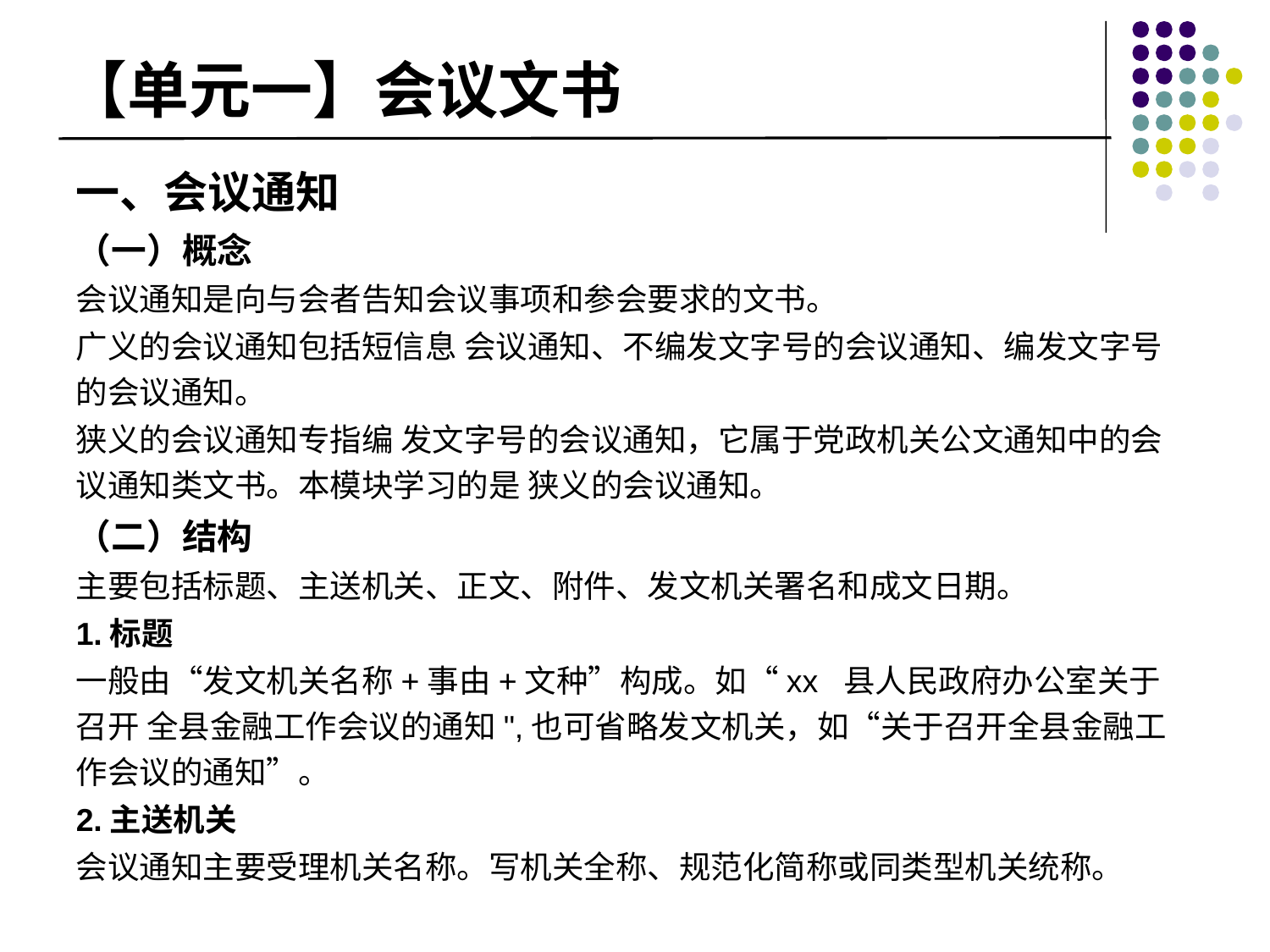

# 【单元一】会议文书
一、会议通知
（一）概念
会议通知是向与会者告知会议事项和参会要求的文书。
广义的会议通知包括短信息 会议通知、不编发文字号的会议通知、编发文字号的会议通知。
狭义的会议通知专指编 发文字号的会议通知，它属于党政机关公文通知中的会议通知类文书。本模块学习的是 狭义的会议通知。
（二）结构
主要包括标题、主送机关、正文、附件、发文机关署名和成文日期。
1.标题
一般由“发文机关名称+事由+文种”构成。如“xx  县人民政府办公室关于召开 全县金融工作会议的通知",也可省略发文机关，如“关于召开全县金融工作会议的通知”。
2.主送机关
会议通知主要受理机关名称。写机关全称、规范化简称或同类型机关统称。